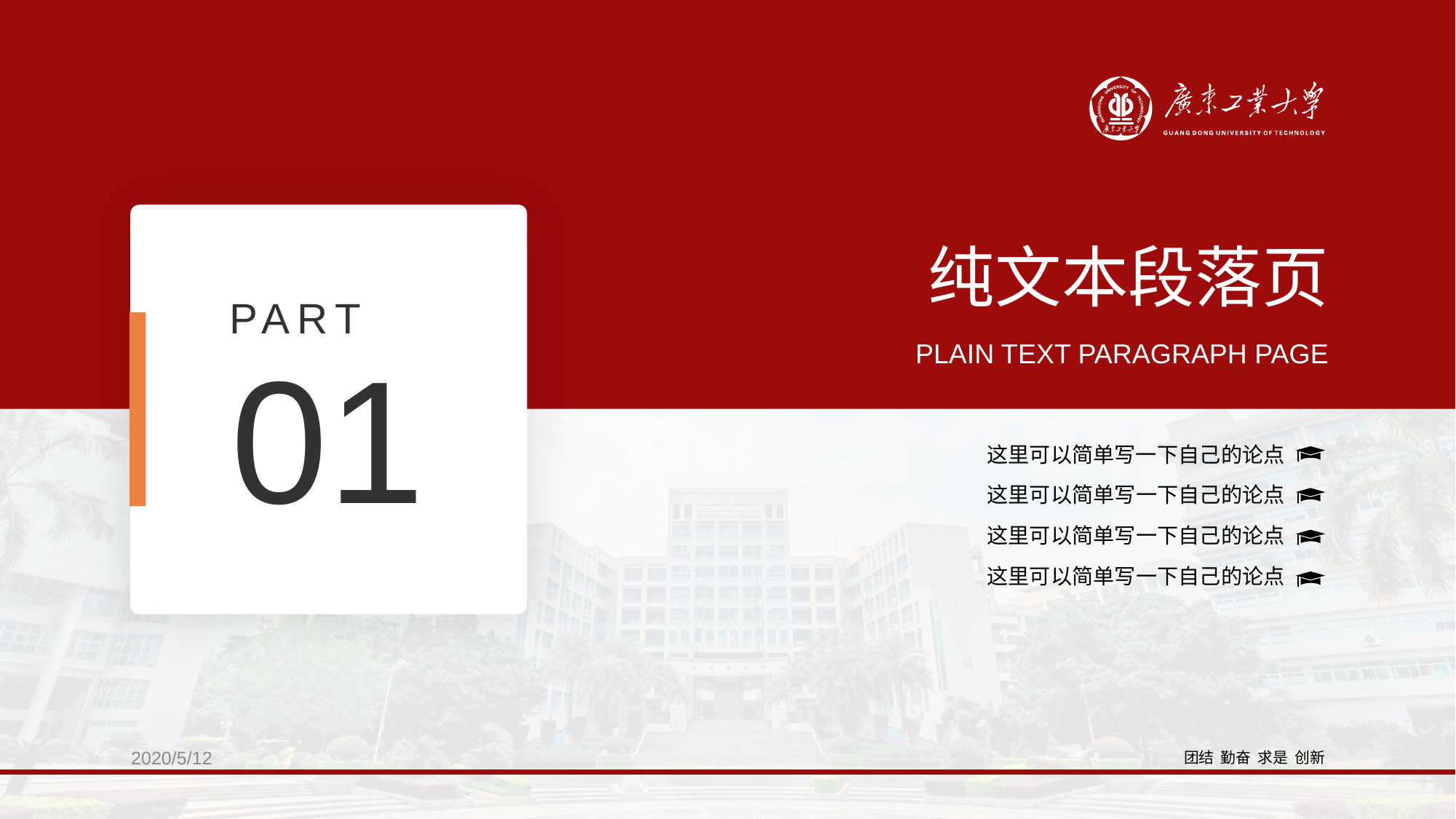

纯文本段落页
PART
PLAIN TEXT PARAGRAPH PAGE
01
这里可以简单写一下自己的论点
这里可以简单写一下自己的论点
这里可以简单写一下自己的论点
这里可以简单写一下自己的论点